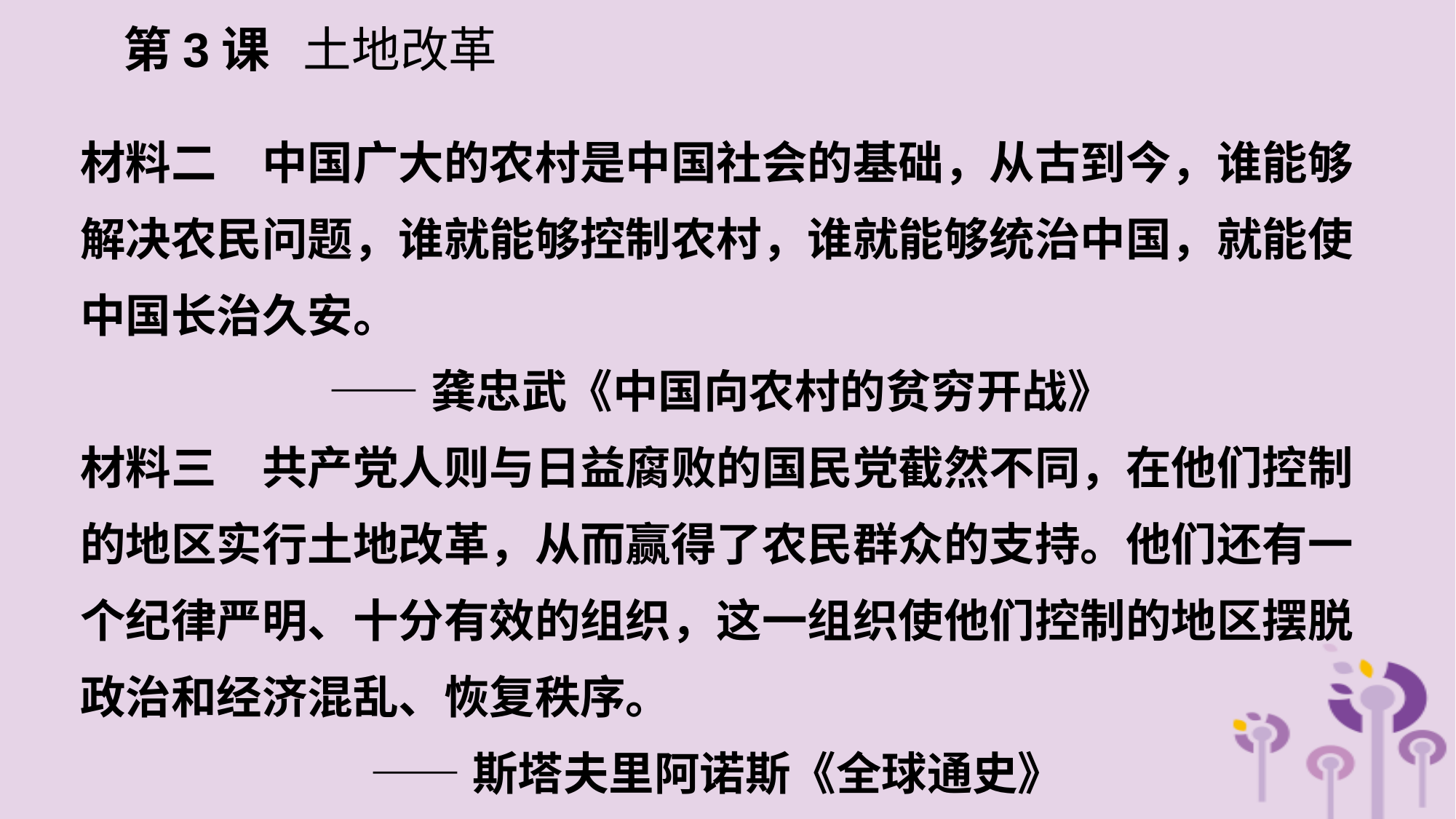

第3课   土地改革
材料二　中国广大的农村是中国社会的基础，从古到今，谁能够解决农民问题，谁就能够控制农村，谁就能够统治中国，就能使中国长治久安。
                        ——龚忠武《中国向农村的贫穷开战》
材料三　共产党人则与日益腐败的国民党截然不同，在他们控制的地区实行土地改革，从而赢得了农民群众的支持。他们还有一个纪律严明、十分有效的组织，这一组织使他们控制的地区摆脱政治和经济混乱、恢复秩序。
                            ——斯塔夫里阿诺斯《全球通史》